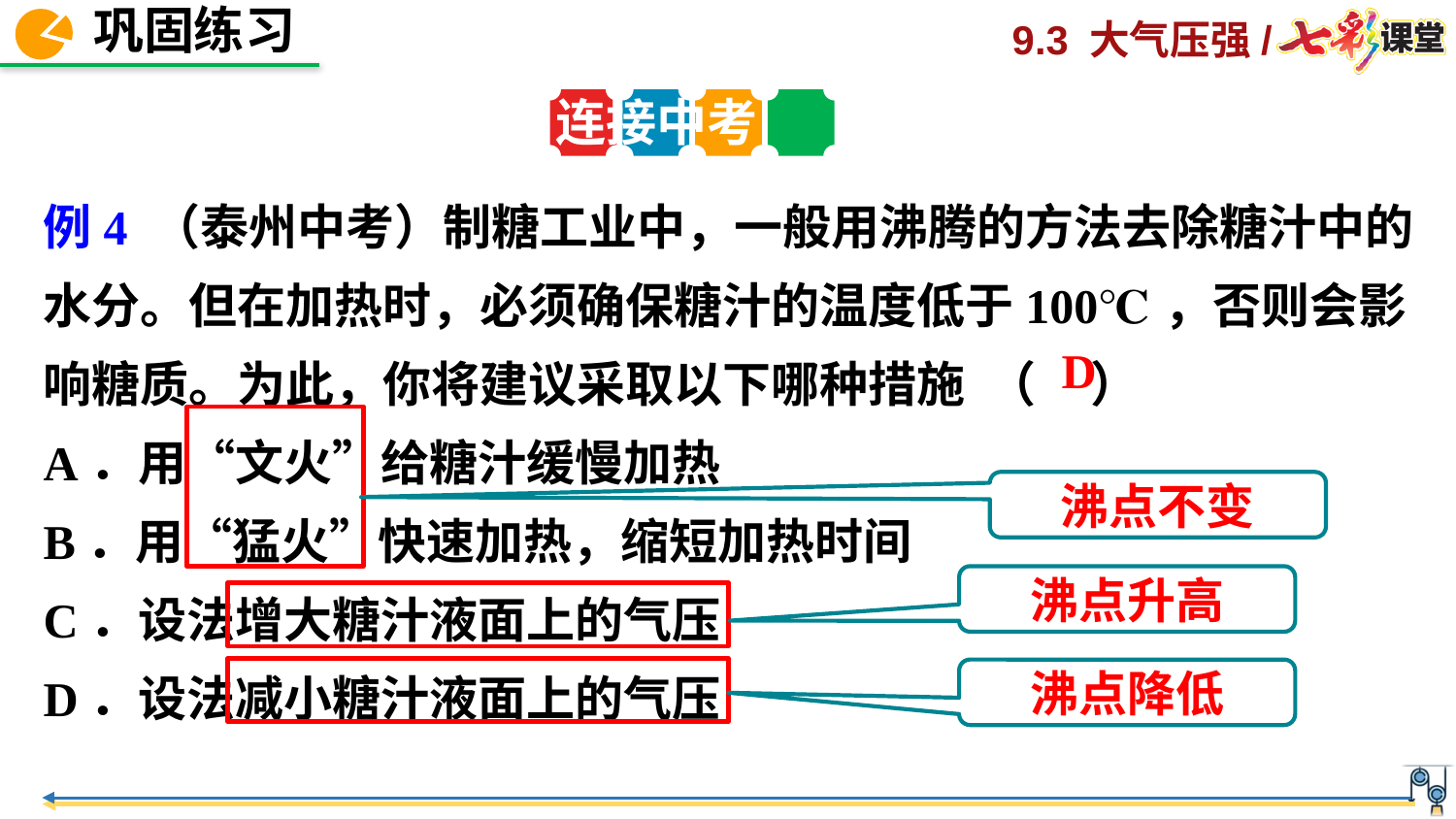

连接中考

例4 （泰州中考）制糖工业中，一般用沸腾的方法去除糖汁中的水分。但在加热时，必须确保糖汁的温度低于100℃，否则会影响糖质。为此，你将建议采取以下哪种措施  （     ）
A．用“文火”给糖汁缓慢加热
B．用“猛火”快速加热，缩短加热时间
C．设法增大糖汁液面上的气压
D．设法减小糖汁液面上的气压
D

沸点不变
沸点升高

沸点降低